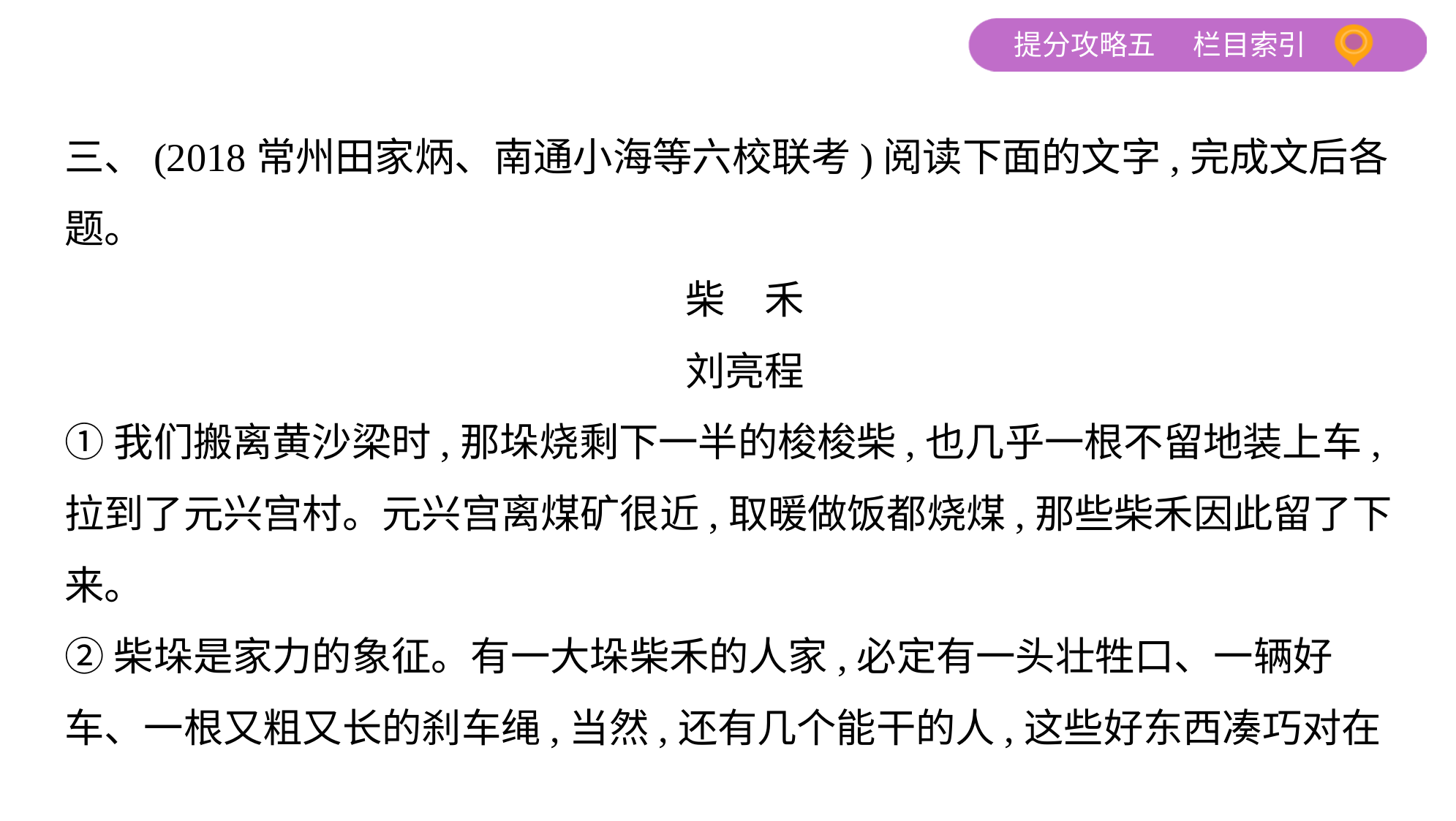

三、(2018常州田家炳、南通小海等六校联考)阅读下面的文字,完成文后各
题。
柴　禾
刘亮程
①我们搬离黄沙梁时,那垛烧剩下一半的梭梭柴,也几乎一根不留地装上车,
拉到了元兴宫村。元兴宫离煤矿很近,取暖做饭都烧煤,那些柴禾因此留了下
来。
②柴垛是家力的象征。有一大垛柴禾的人家,必定有一头壮牲口、一辆好
车、一根又粗又长的刹车绳,当然,还有几个能干的人,这些好东西凑巧对在